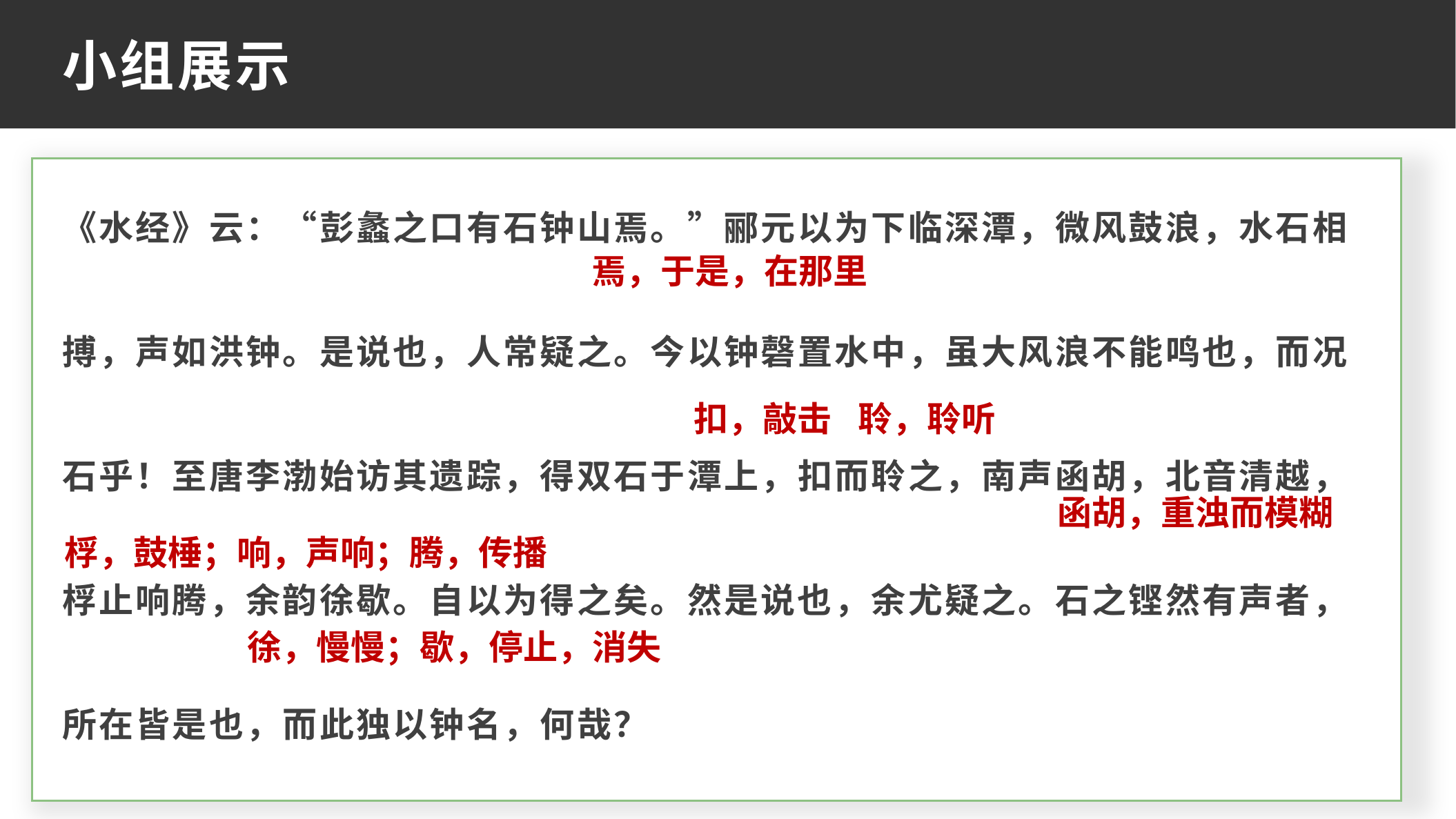

小组展示
《水经》云：“彭蠡之口有石钟山焉。”郦元以为下临深潭，微风鼓浪，水石相搏，声如洪钟。是说也，人常疑之。今以钟磬置水中，虽大风浪不能鸣也，而况石乎！至唐李渤始访其遗踪，得双石于潭上，扣而聆之，南声函胡，北音清越，桴止响腾，余韵徐歇。自以为得之矣。然是说也，余尤疑之。石之铿然有声者，所在皆是也，而此独以钟名，何哉？

焉，于是，在那里
扣，敲击
聆，聆听
函胡，重浊而模糊
桴，鼓棰；响，声响；腾，传播
徐，慢慢；歇，停止，消失